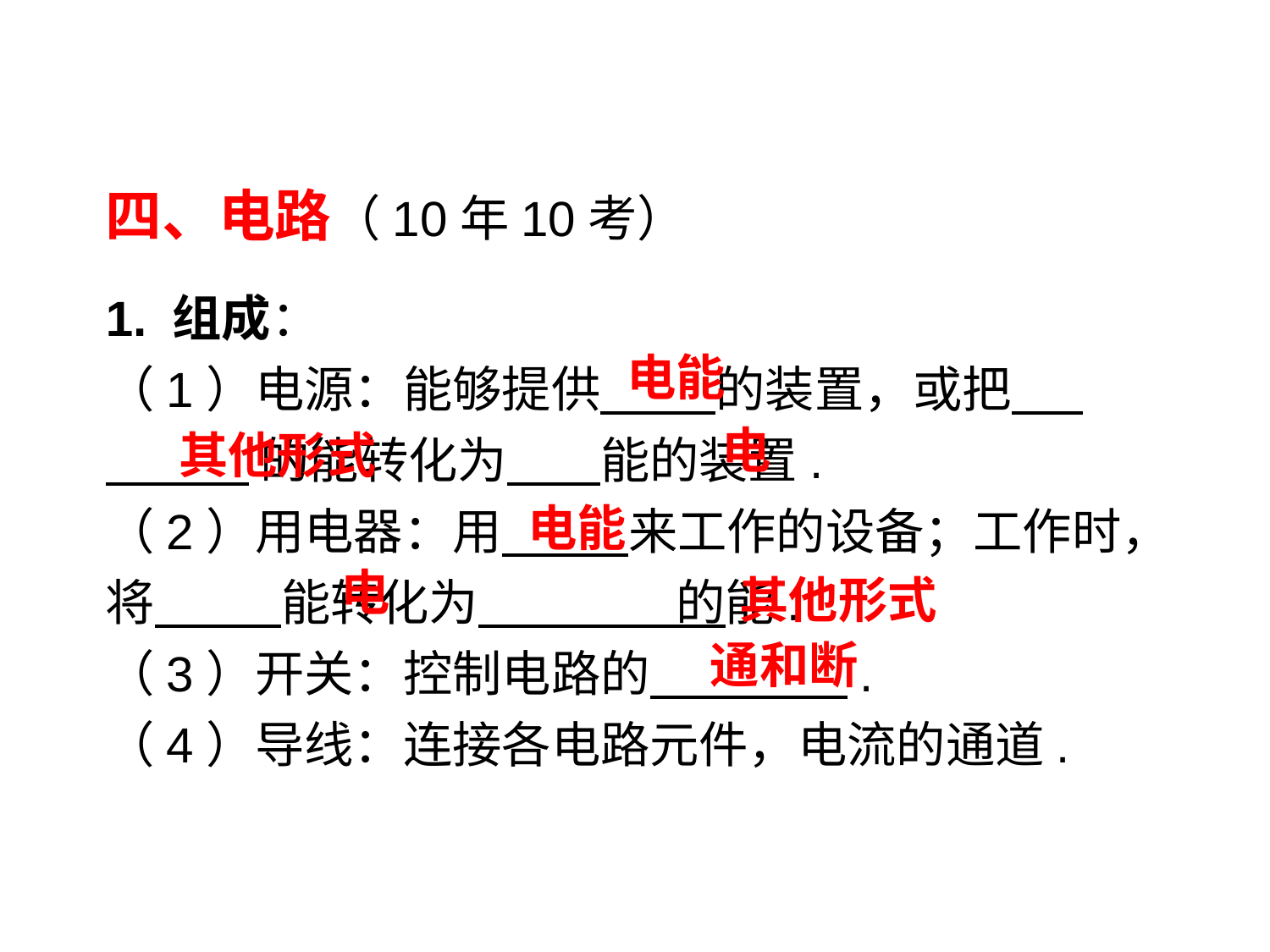

四、电路（10年10考）
1. 组成：
（1）电源：能够提供　      的装置，或把  　.
             的能转化为　    能的装置.
（2）用电器：用　       来工作的设备；工作时，将　       能转化为　         　的能.
（3）开关：控制电路的　         　.
（4）导线：连接各电路元件，电流的通道.
电能
电
其他形式
电能
电
其他形式
通和断